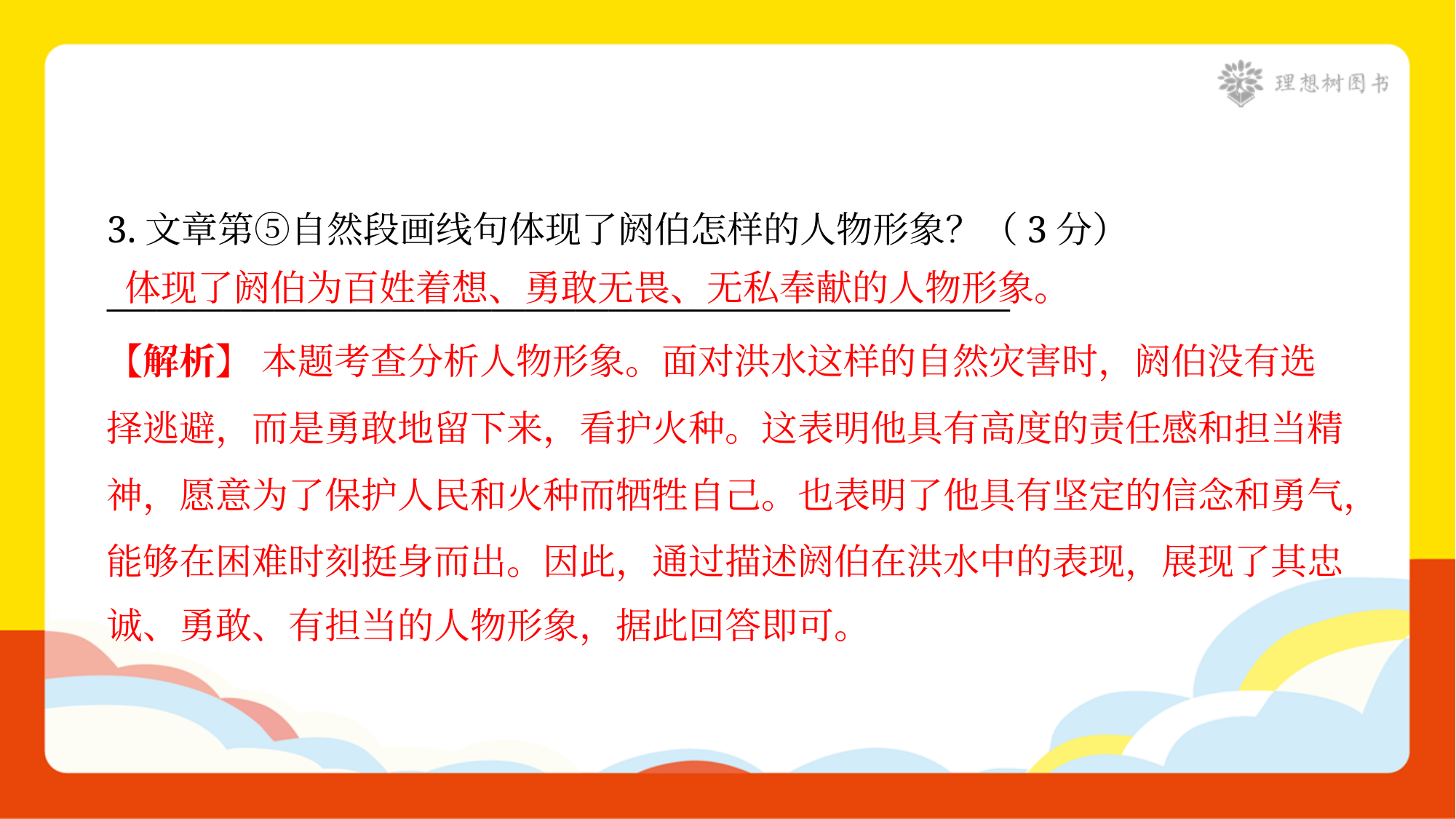

3.文章第⑤自然段画线句体现了阏伯怎样的人物形象？（3分）
______________________________________________________
体现了阏伯为百姓着想、勇敢无畏、无私奉献的人物形象。
【解析】 本题考查分析人物形象。面对洪水这样的自然灾害时，阏伯没有选
择逃避，而是勇敢地留下来，看护火种。这表明他具有高度的责任感和担当精
神，愿意为了保护人民和火种而牺牲自己。也表明了他具有坚定的信念和勇气，
能够在困难时刻挺身而出。因此，通过描述阏伯在洪水中的表现，展现了其忠
诚、勇敢、有担当的人物形象，据此回答即可。